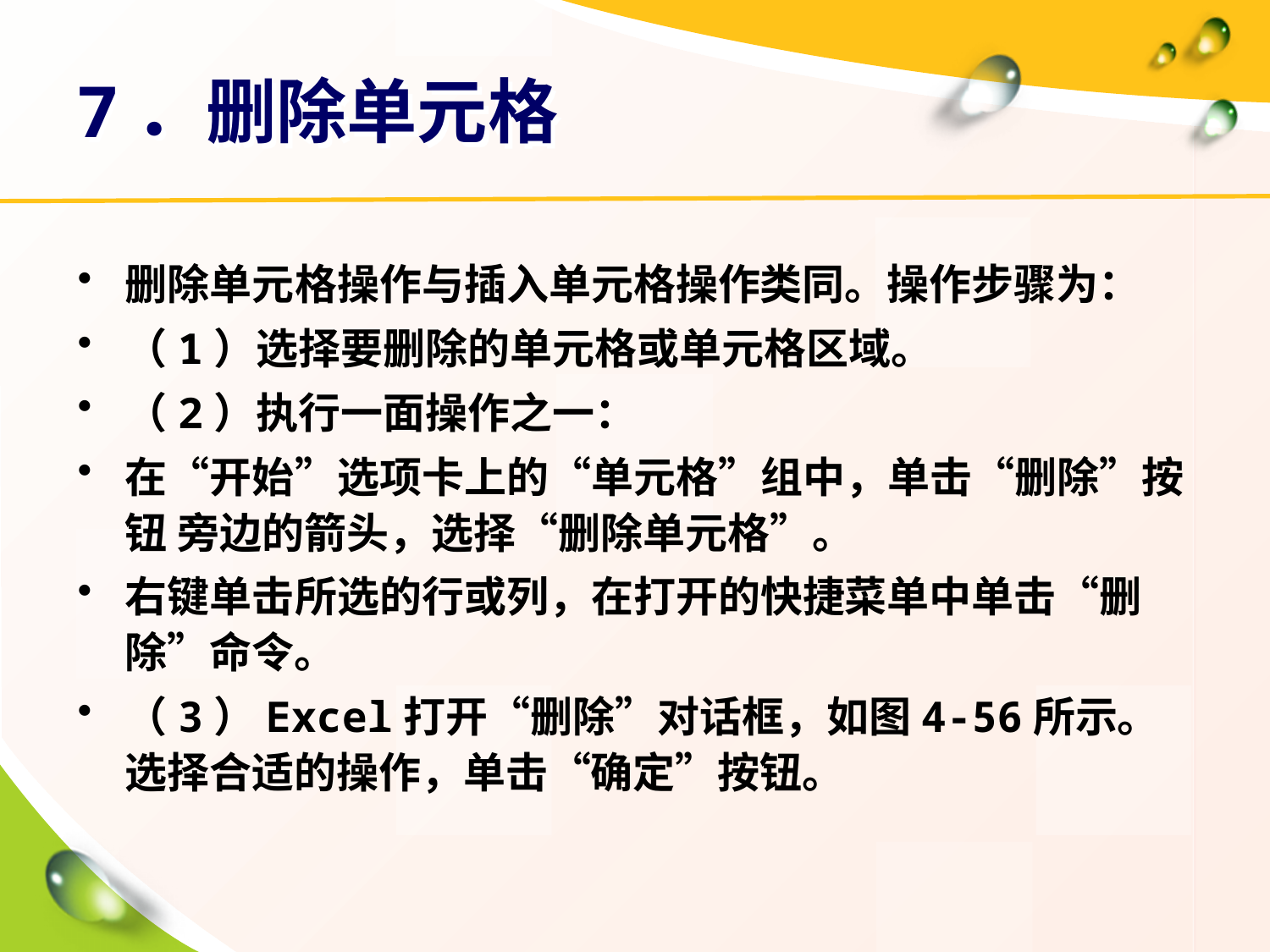

# 7．删除单元格
删除单元格操作与插入单元格操作类同。操作步骤为：
（1）选择要删除的单元格或单元格区域。
（2）执行一面操作之一：
在“开始”选项卡上的“单元格”组中，单击“删除”按钮 旁边的箭头，选择“删除单元格”。
右键单击所选的行或列，在打开的快捷菜单中单击“删除”命令。
（3）Excel打开“删除”对话框，如图4-56所示。选择合适的操作，单击“确定”按钮。